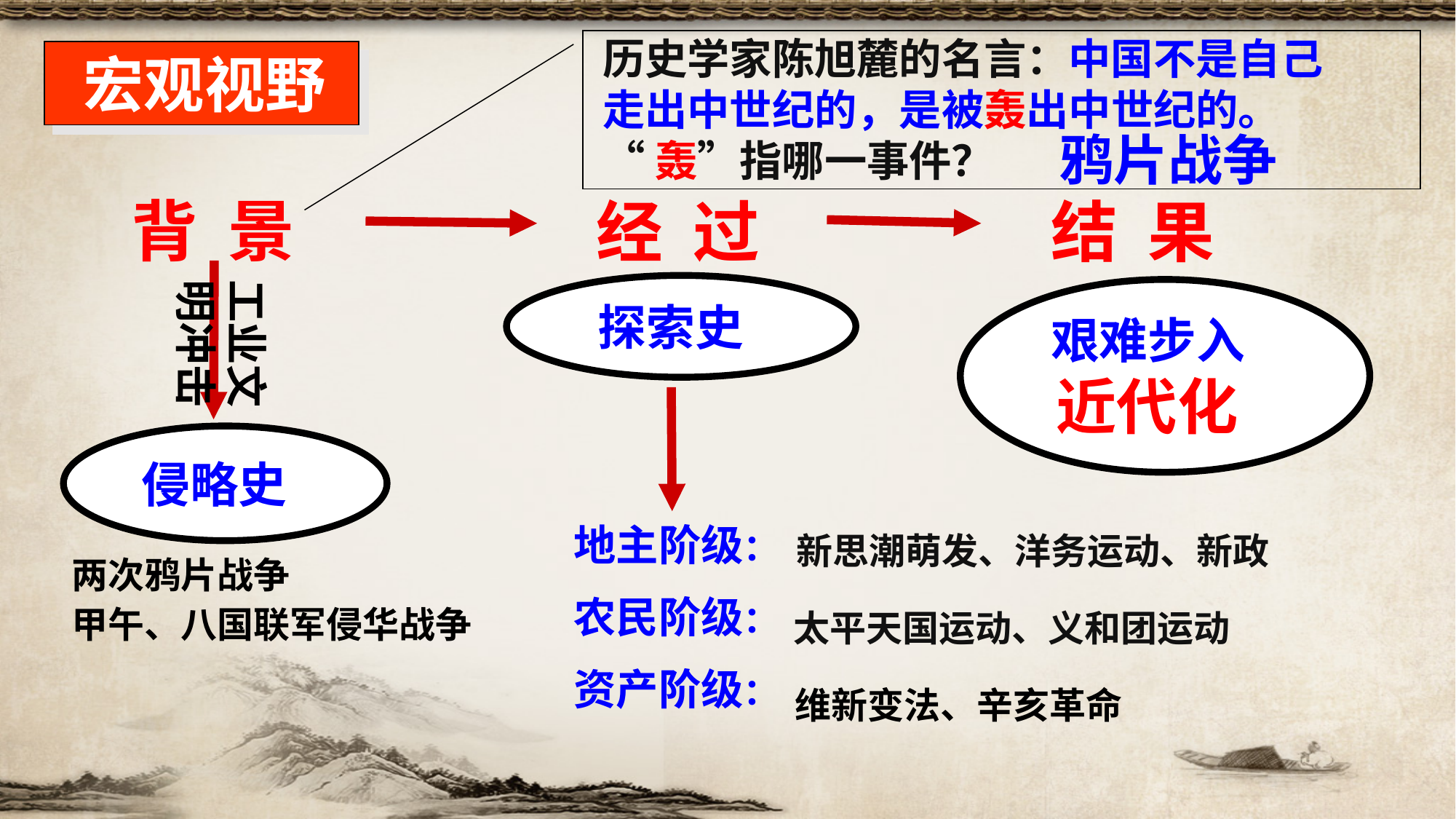

历史学家陈旭麓的名言：中国不是自己
走出中世纪的，是被轰出中世纪的。
“轰”指哪一事件？

 宏观视野

鸦片战争

 背  景
 经  过
  结  果

工业文
明冲击
  探索史

 艰难步入
 近代化

 侵略史
地主阶级：
农民阶级：
资产阶级：

新思潮萌发、洋务运动、新政
两次鸦片战争
甲午、八国联军侵华战争

太平天国运动、义和团运动
维新变法、辛亥革命